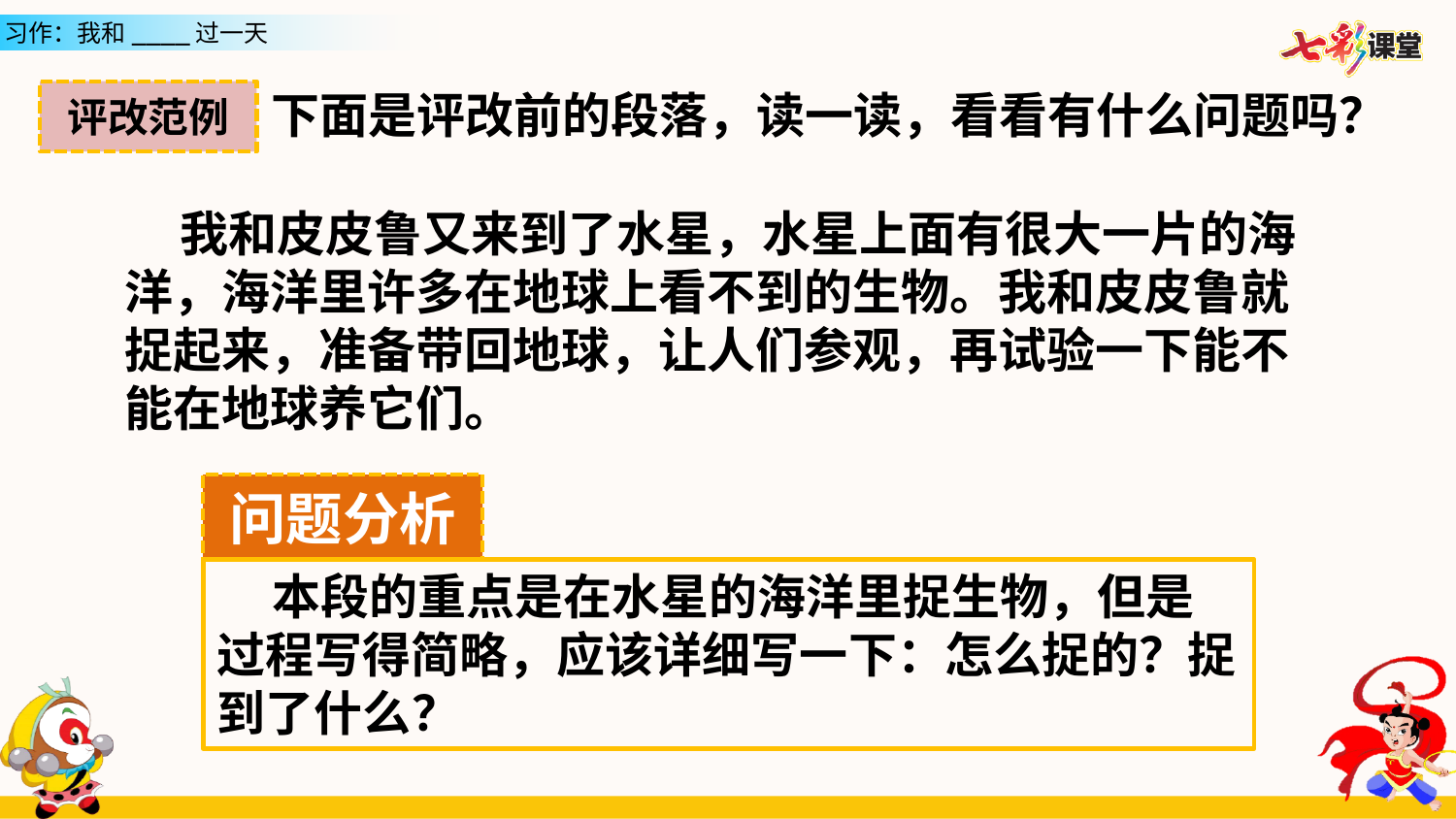

下面是评改前的段落，读一读，看看有什么问题吗？
评改范例
    我和皮皮鲁又来到了水星，水星上面有很大一片的海洋，海洋里许多在地球上看不到的生物。我和皮皮鲁就捉起来，准备带回地球，让人们参观，再试验一下能不能在地球养它们。
问题分析
    本段的重点是在水星的海洋里捉生物，但是过程写得简略，应该详细写一下：怎么捉的？捉到了什么？